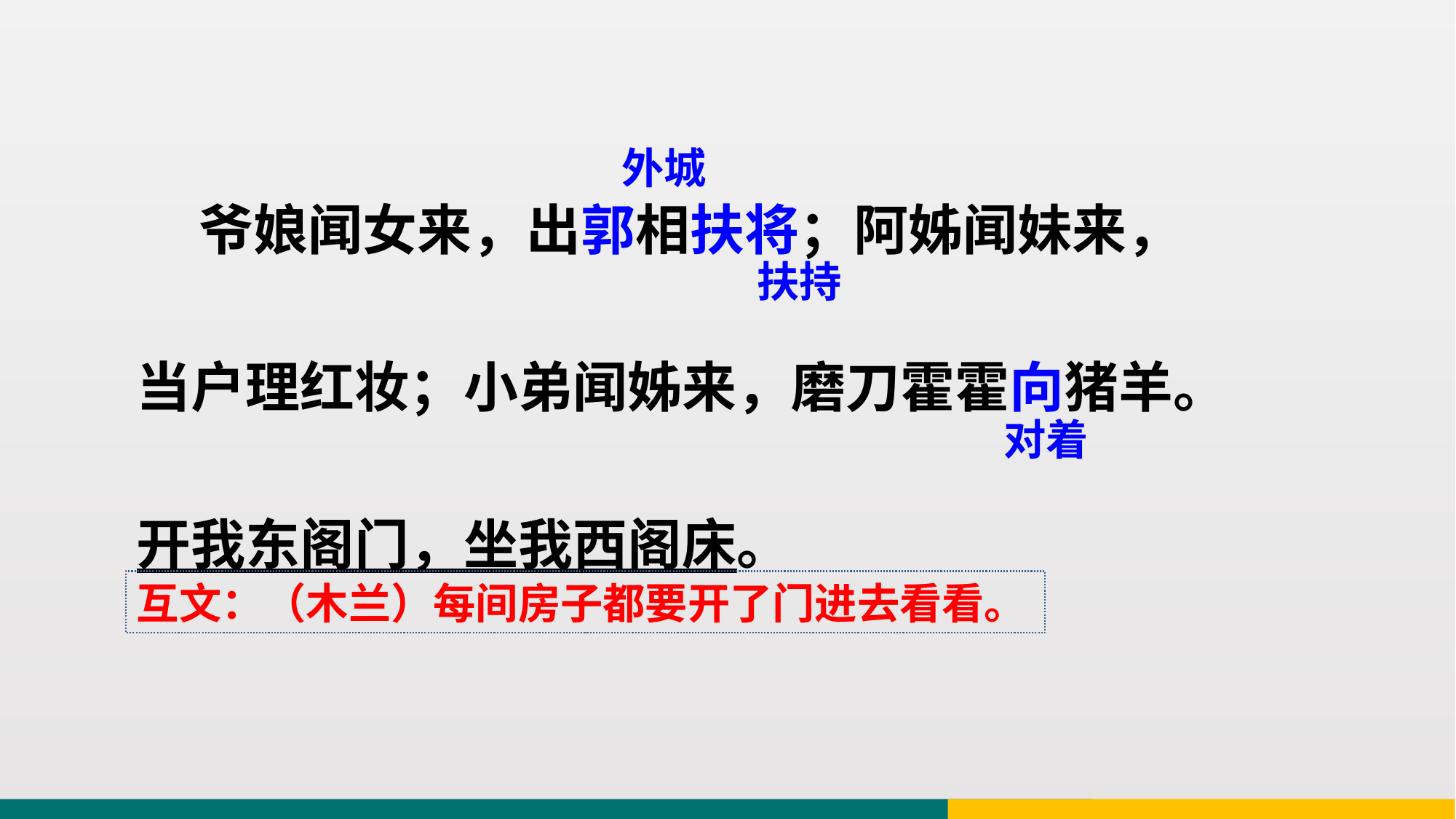

外城
    爷娘闻女来，出郭相扶将；阿姊闻妹来，

当户理红妆；小弟闻姊来，磨刀霍霍向猪羊。

开我东阁门，坐我西阁床。
扶持
对着
互文：（木兰）每间房子都要开了门进去看看。